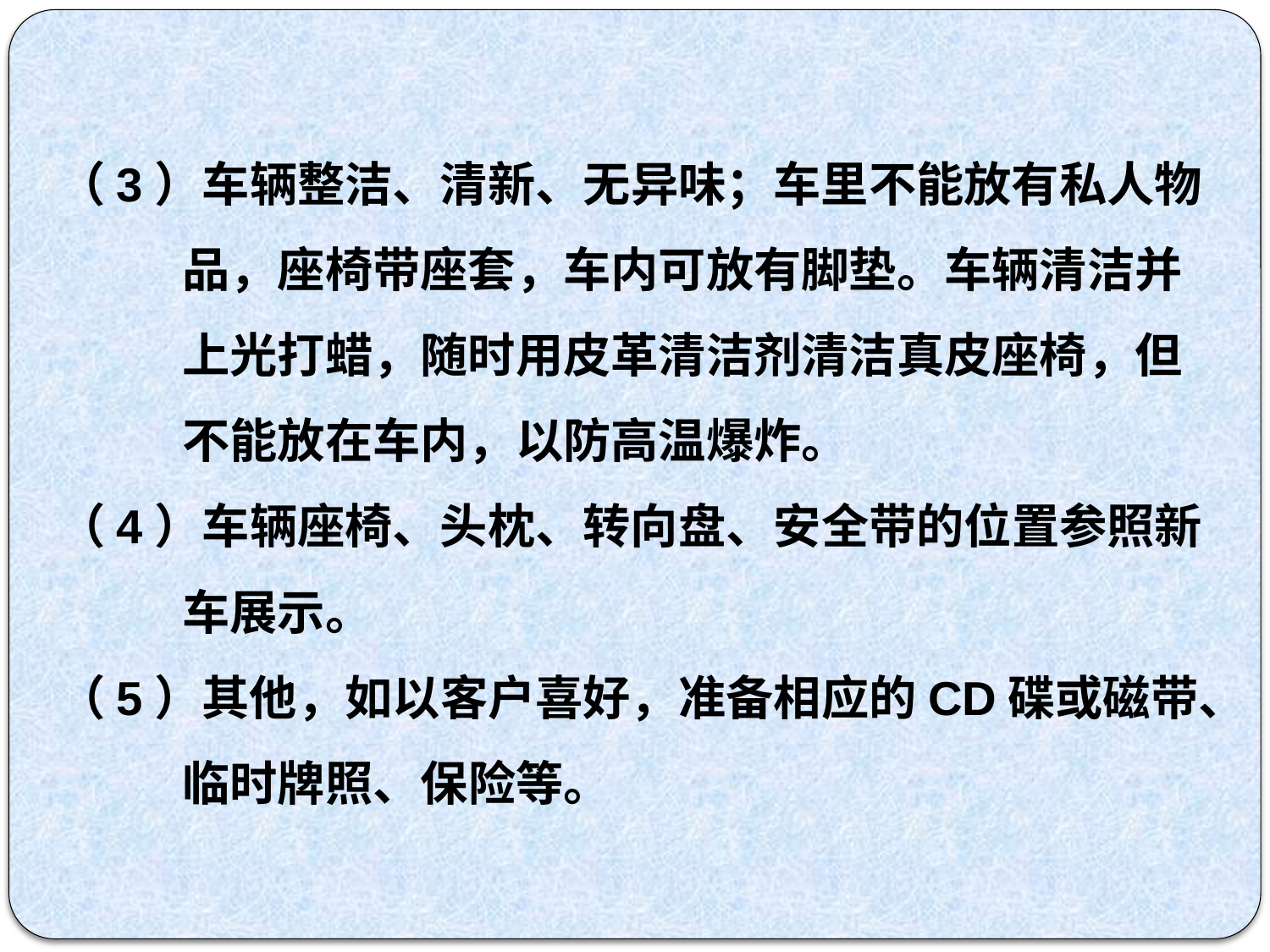

（3）车辆整洁、清新、无异味；车里不能放有私人物品，座椅带座套，车内可放有脚垫。车辆清洁并上光打蜡，随时用皮革清洁剂清洁真皮座椅，但不能放在车内，以防高温爆炸。
（4）车辆座椅、头枕、转向盘、安全带的位置参照新车展示。
（5）其他，如以客户喜好，准备相应的CD碟或磁带、临时牌照、保险等。